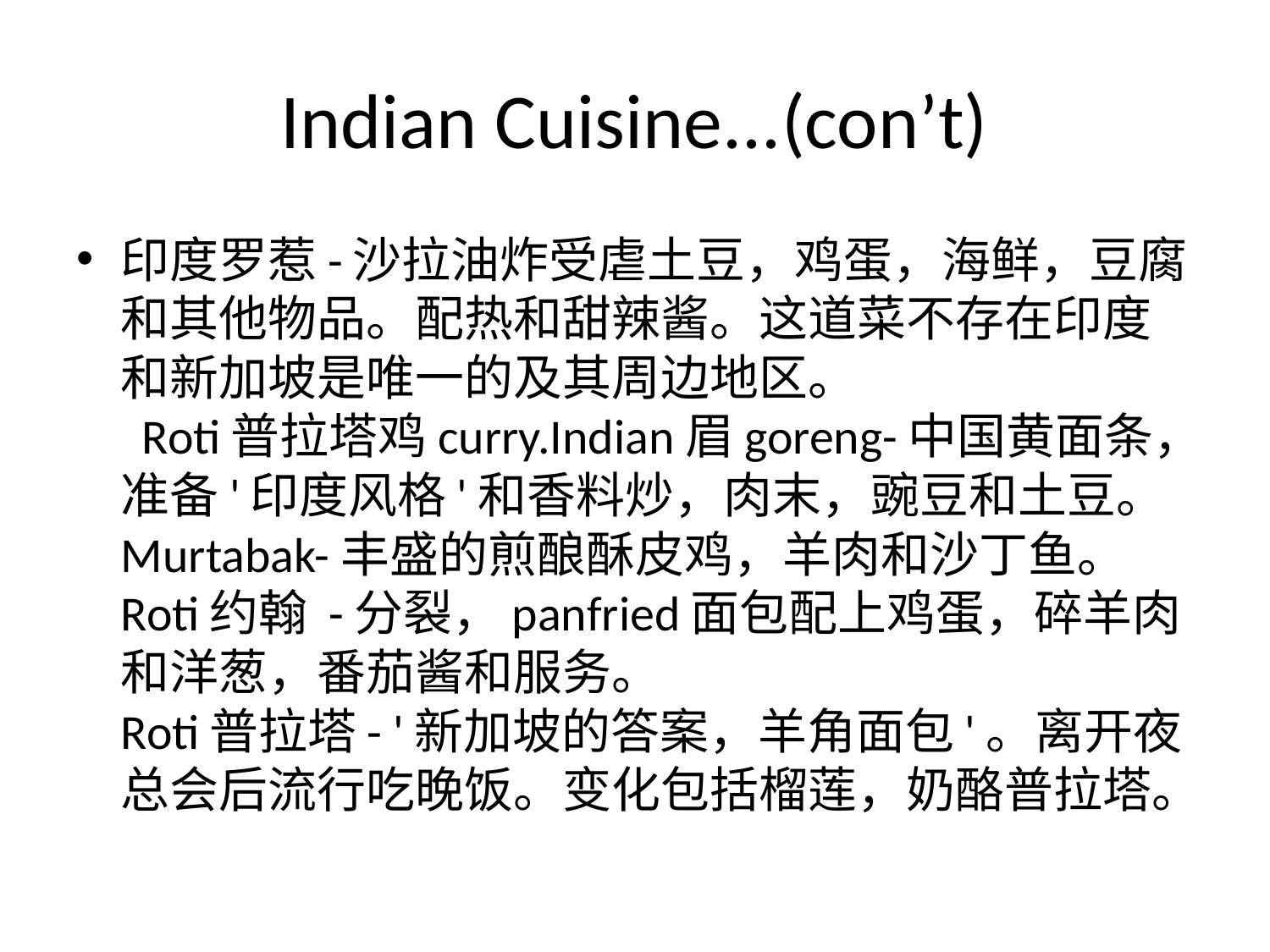

# Indian Cuisine...(con’t)
印度罗惹-沙拉油炸受虐土豆，鸡蛋，海鲜，豆腐和其他物品。配热和甜辣酱。这道菜不存在印度和新加坡是唯一的及其周边地区。
 Roti普拉塔鸡curry.Indian眉goreng-中国黄面条，准备'印度风格'和香料炒，肉末，豌豆和土豆。
Murtabak-丰盛的煎酿酥皮鸡，羊肉和沙丁鱼。
Roti约翰 -分裂，panfried面包配上鸡蛋，碎羊肉和洋葱，番茄酱和服务。
Roti普拉塔- '新加坡的答案，羊角面包'。离开夜总会后流行吃晚饭。变化包括榴莲，奶酪普拉塔。